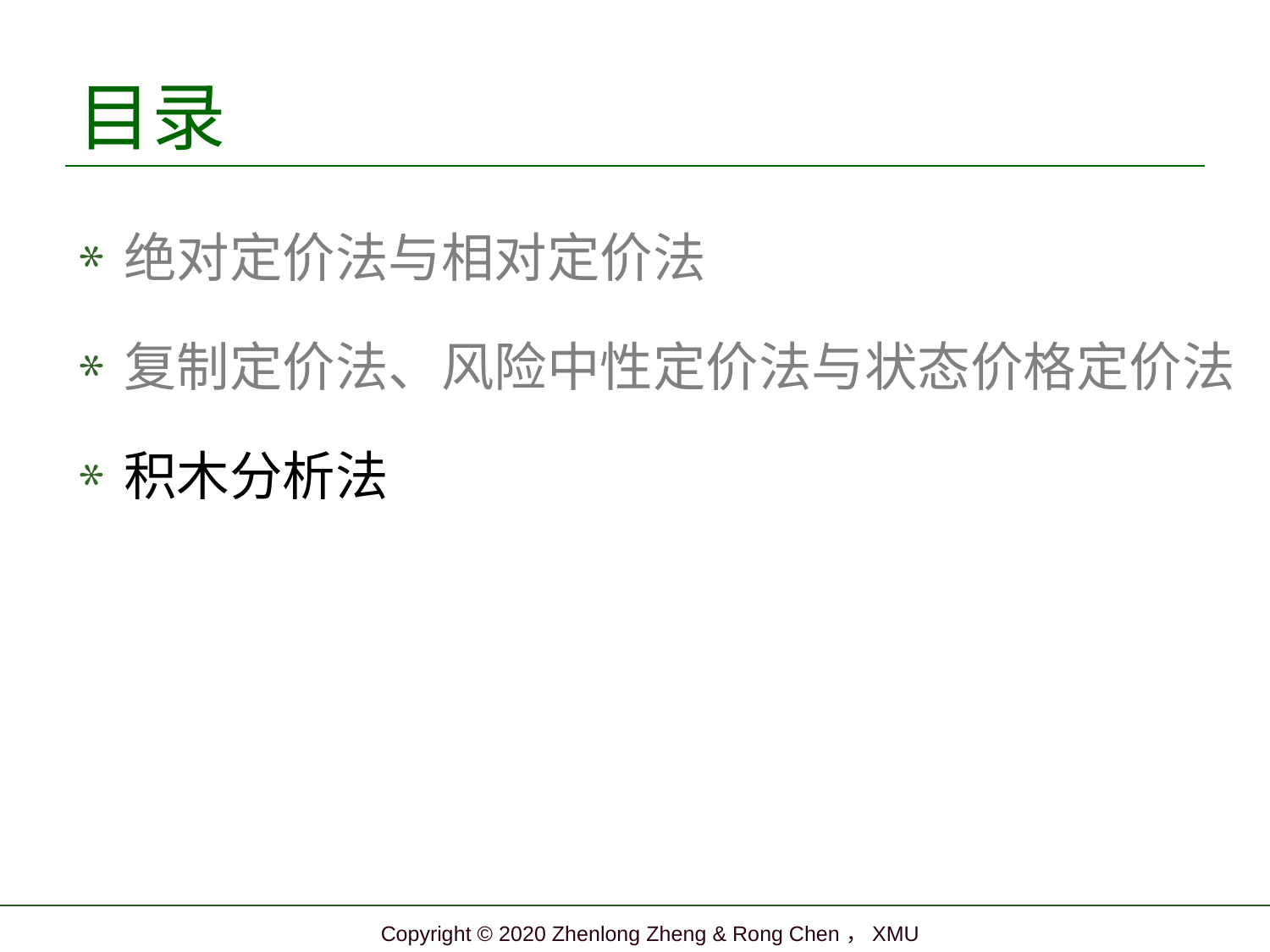

# 目录
绝对定价法与相对定价法
复制定价法、风险中性定价法与状态价格定价法
积木分析法